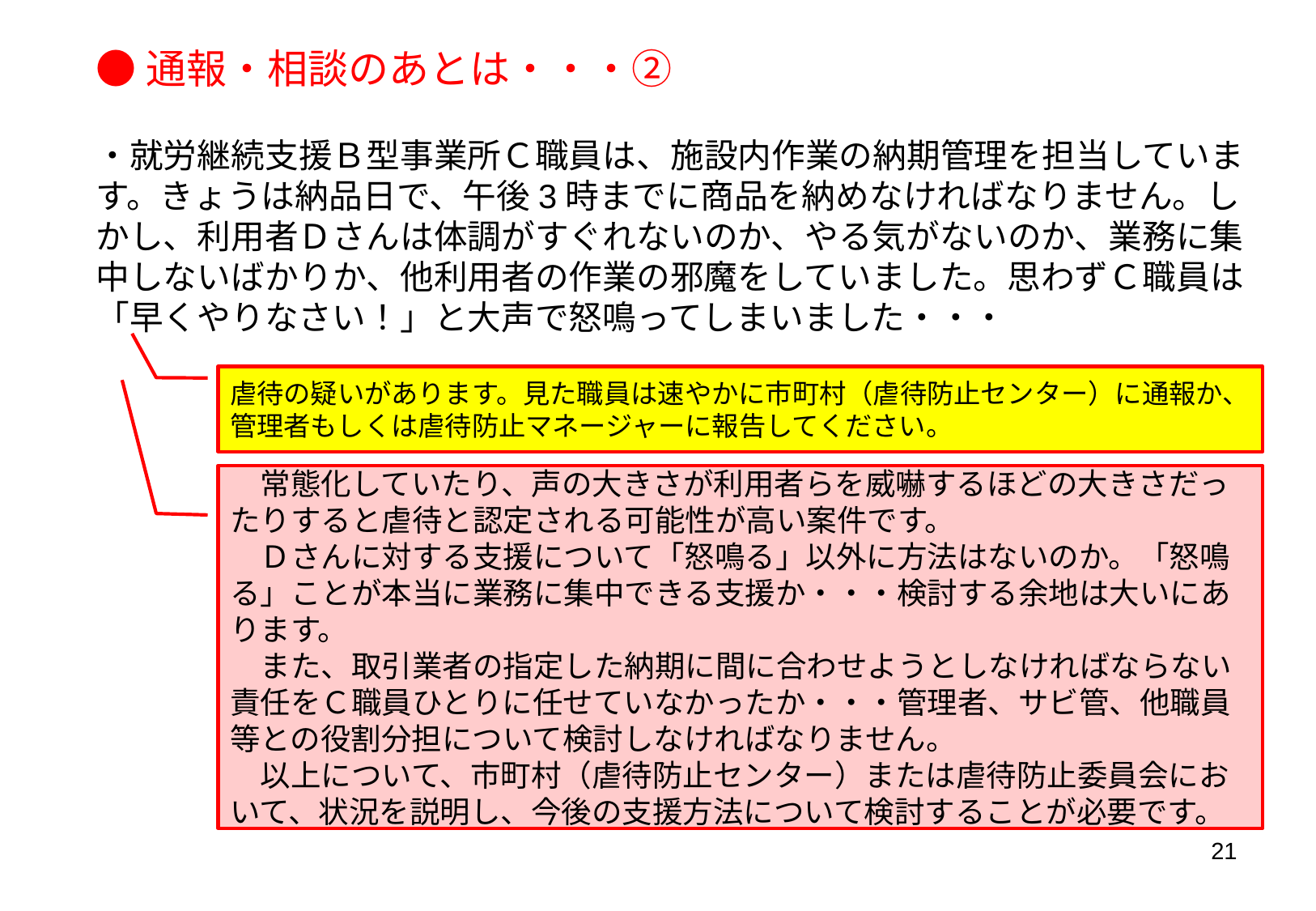

●通報・相談のあとは・・・②
・就労継続支援Ｂ型事業所Ｃ職員は、施設内作業の納期管理を担当しています。きょうは納品日で、午後3時までに商品を納めなければなりません。しかし、利用者Ｄさんは体調がすぐれないのか、やる気がないのか、業務に集中しないばかりか、他利用者の作業の邪魔をしていました。思わずＣ職員は「早くやりなさい！」と大声で怒鳴ってしまいました・・・
虐待の疑いがあります。見た職員は速やかに市町村（虐待防止センター）に通報か、管理者もしくは虐待防止マネージャーに報告してください。
　常態化していたり、声の大きさが利用者らを威嚇するほどの大きさだったりすると虐待と認定される可能性が高い案件です。
　Ｄさんに対する支援について「怒鳴る」以外に方法はないのか。「怒鳴る」ことが本当に業務に集中できる支援か・・・検討する余地は大いにあります。
　また、取引業者の指定した納期に間に合わせようとしなければならない責任をＣ職員ひとりに任せていなかったか・・・管理者、サビ管、他職員等との役割分担について検討しなければなりません。
　以上について、市町村（虐待防止センター）または虐待防止委員会において、状況を説明し、今後の支援方法について検討することが必要です。
21